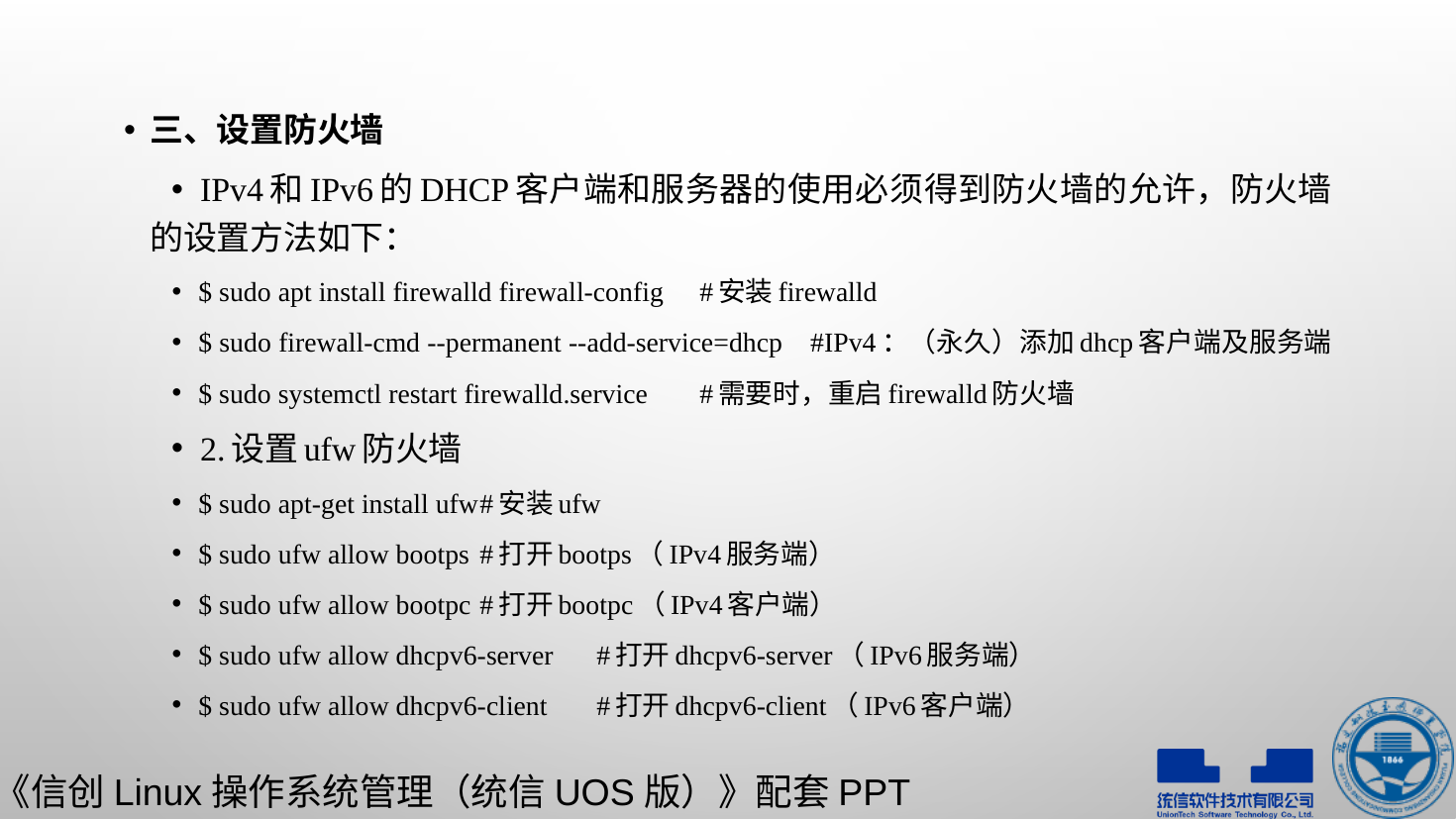

三、设置防火墙
IPv4和IPv6的DHCP客户端和服务器的使用必须得到防火墙的允许，防火墙的设置方法如下：
$ sudo apt install firewalld firewall-config		#安装firewalld
$ sudo firewall-cmd --permanent --add-service=dhcp	#IPv4：（永久）添加dhcp客户端及服务端
$ sudo systemctl restart firewalld.service		#需要时，重启firewalld防火墙
2.设置ufw防火墙
$ sudo apt-get install ufw				#安装ufw
$ sudo ufw allow bootps				#打开bootps（IPv4服务端）
$ sudo ufw allow bootpc				#打开bootpc（IPv4客户端）
$ sudo ufw allow dhcpv6-server			 #打开dhcpv6-server（IPv6服务端）
$ sudo ufw allow dhcpv6-client			 #打开dhcpv6-client（IPv6客户端）